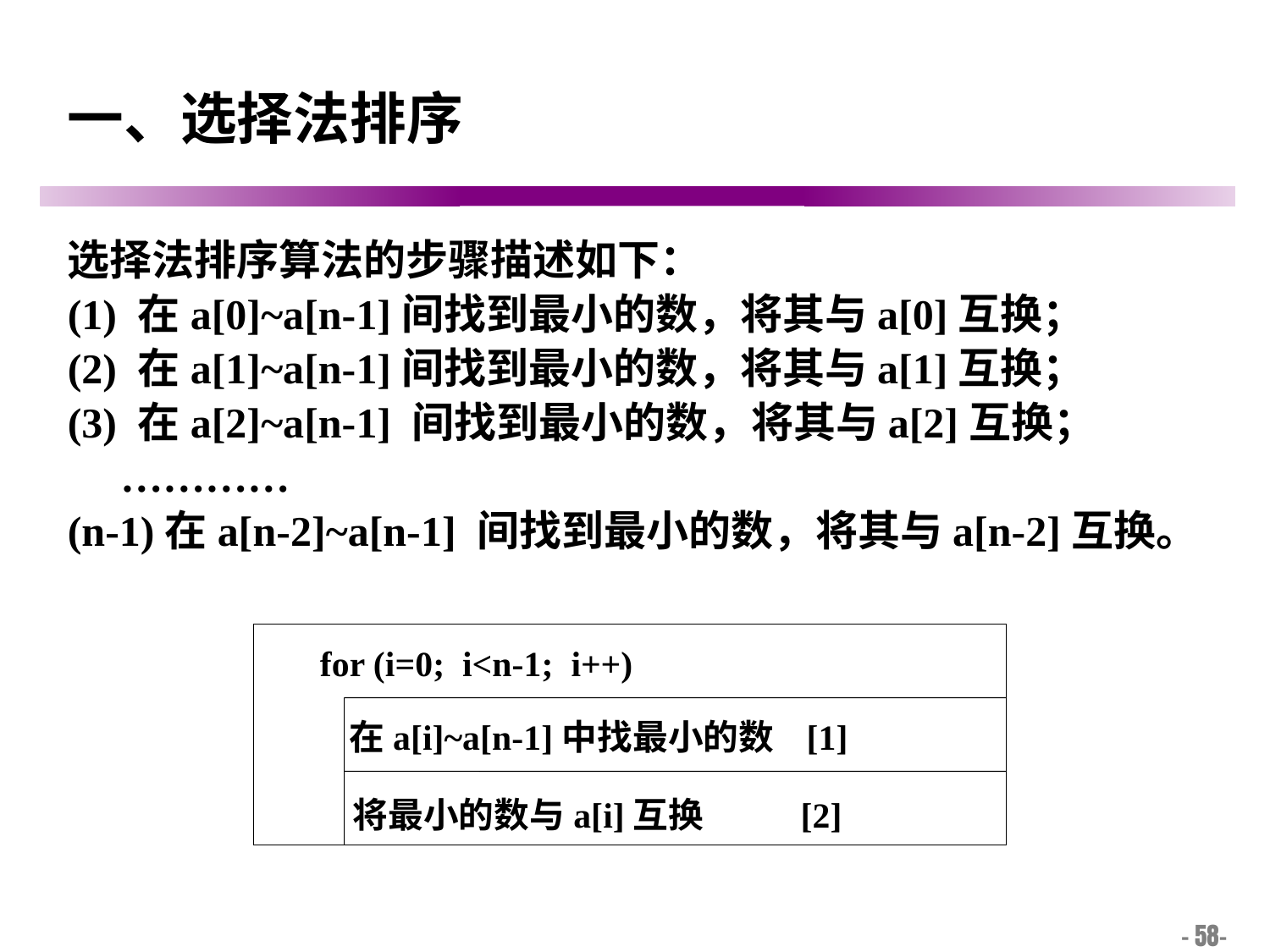

# 一、选择法排序
选择法排序算法的步骤描述如下：
(1) 在a[0]~a[n-1]间找到最小的数，将其与a[0]互换；
(2) 在a[1]~a[n-1]间找到最小的数，将其与a[1]互换；
(3) 在a[2]~a[n-1] 间找到最小的数，将其与a[2]互换；
     …………
(n-1)在a[n-2]~a[n-1] 间找到最小的数，将其与a[n-2]互换。

for (i=0;  i<n-1;  i++)
在a[i]~a[n-1]中找最小的数   [1]
将最小的数与a[i]互换           [2]
 - 58-